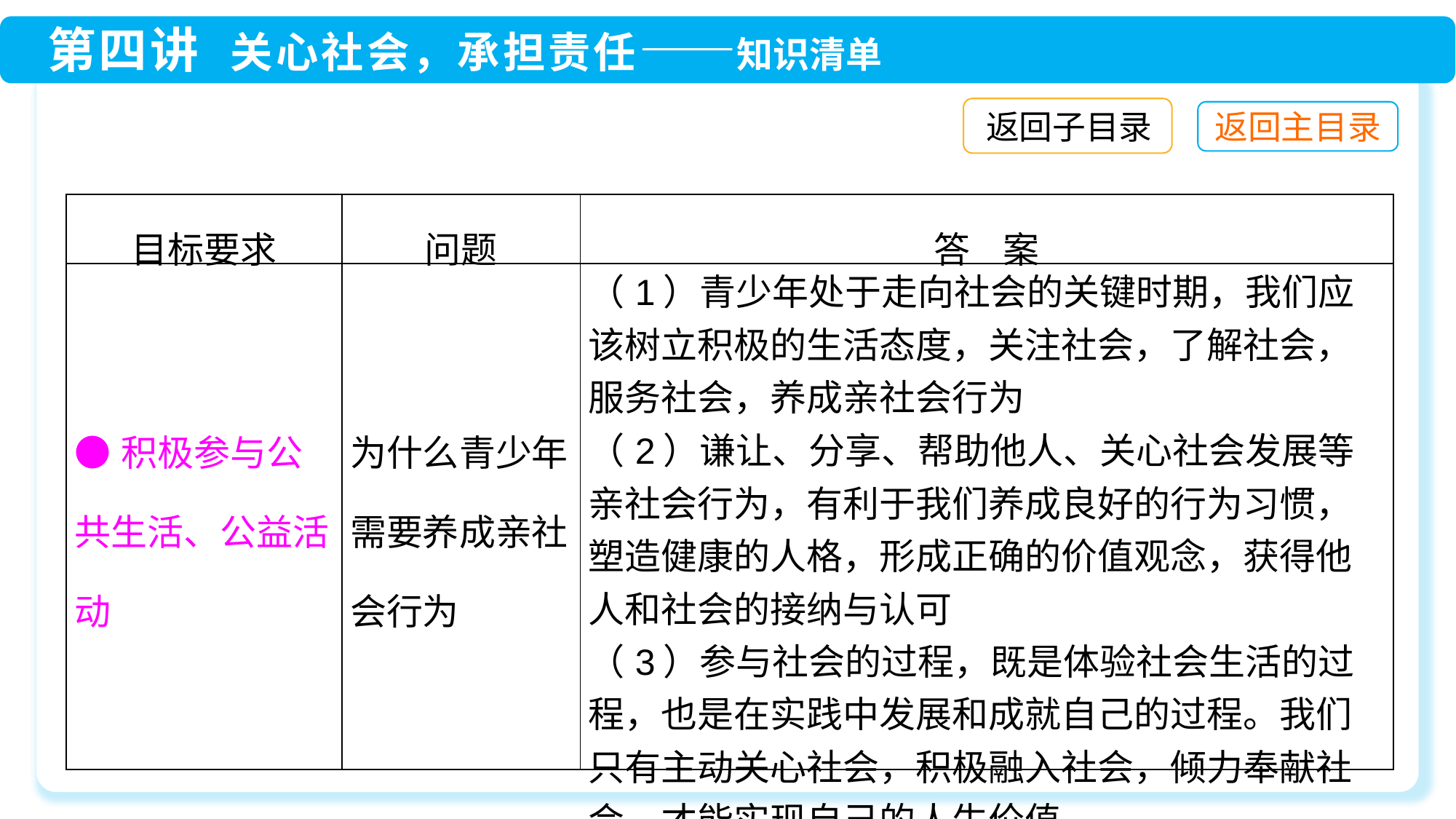

返回子目录
| 目标要求 | 问题 | 答 案 |
| --- | --- | --- |
| ●积极参与公共生活、公益活动 | 为什么青少年需要养成亲社会行为 | （1）青少年处于走向社会的关键时期，我们应该树立积极的生活态度，关注社会，了解社会，服务社会，养成亲社会行为 （2）谦让、分享、帮助他人、关心社会发展等亲社会行为，有利于我们养成良好的行为习惯，塑造健康的人格，形成正确的价值观念，获得他人和社会的接纳与认可 （3）参与社会的过程，既是体验社会生活的过程，也是在实践中发展和成就自己的过程。我们只有主动关心社会，积极融入社会，倾力奉献社会，才能实现自己的人生价值 |